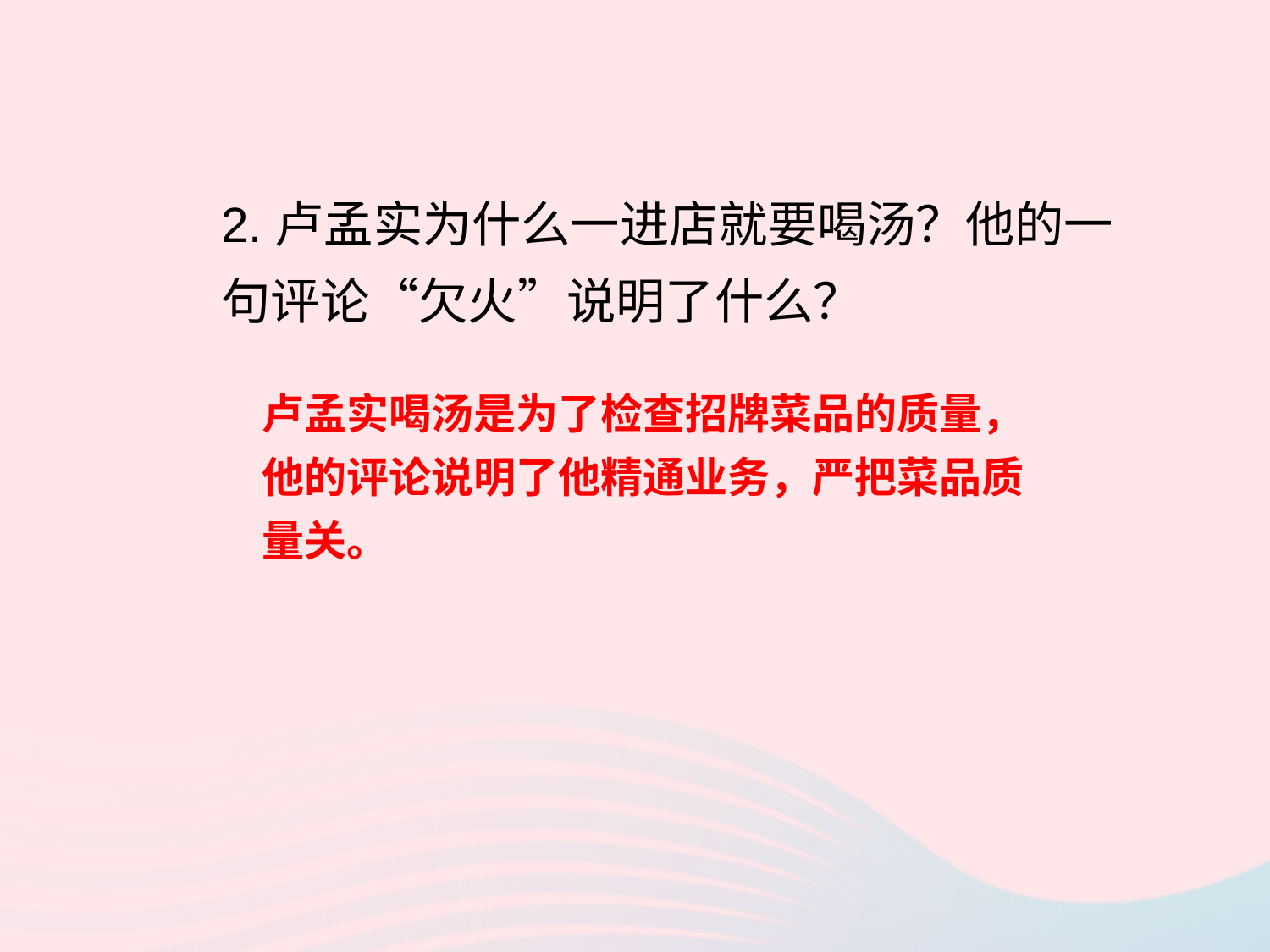

2.卢孟实为什么一进店就要喝汤？他的一句评论“欠火”说明了什么？
卢孟实喝汤是为了检查招牌菜品的质量，他的评论说明了他精通业务，严把菜品质量关。